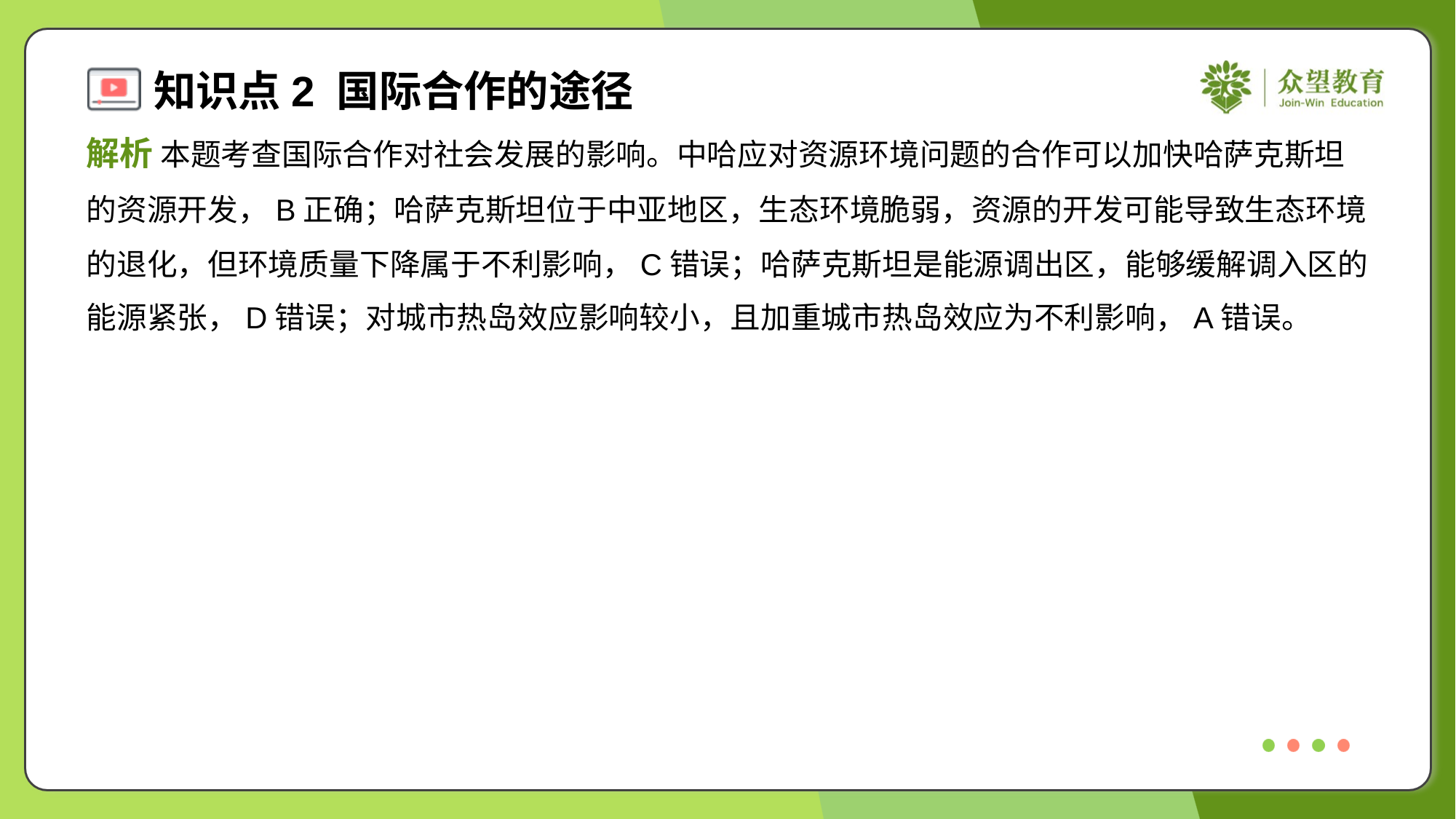

解析 本题考查国际合作对社会发展的影响。中哈应对资源环境问题的合作可以加快哈萨克斯坦
的资源开发，B正确；哈萨克斯坦位于中亚地区，生态环境脆弱，资源的开发可能导致生态环境
的退化，但环境质量下降属于不利影响，C错误；哈萨克斯坦是能源调出区，能够缓解调入区的
能源紧张，D错误；对城市热岛效应影响较小，且加重城市热岛效应为不利影响，A错误。